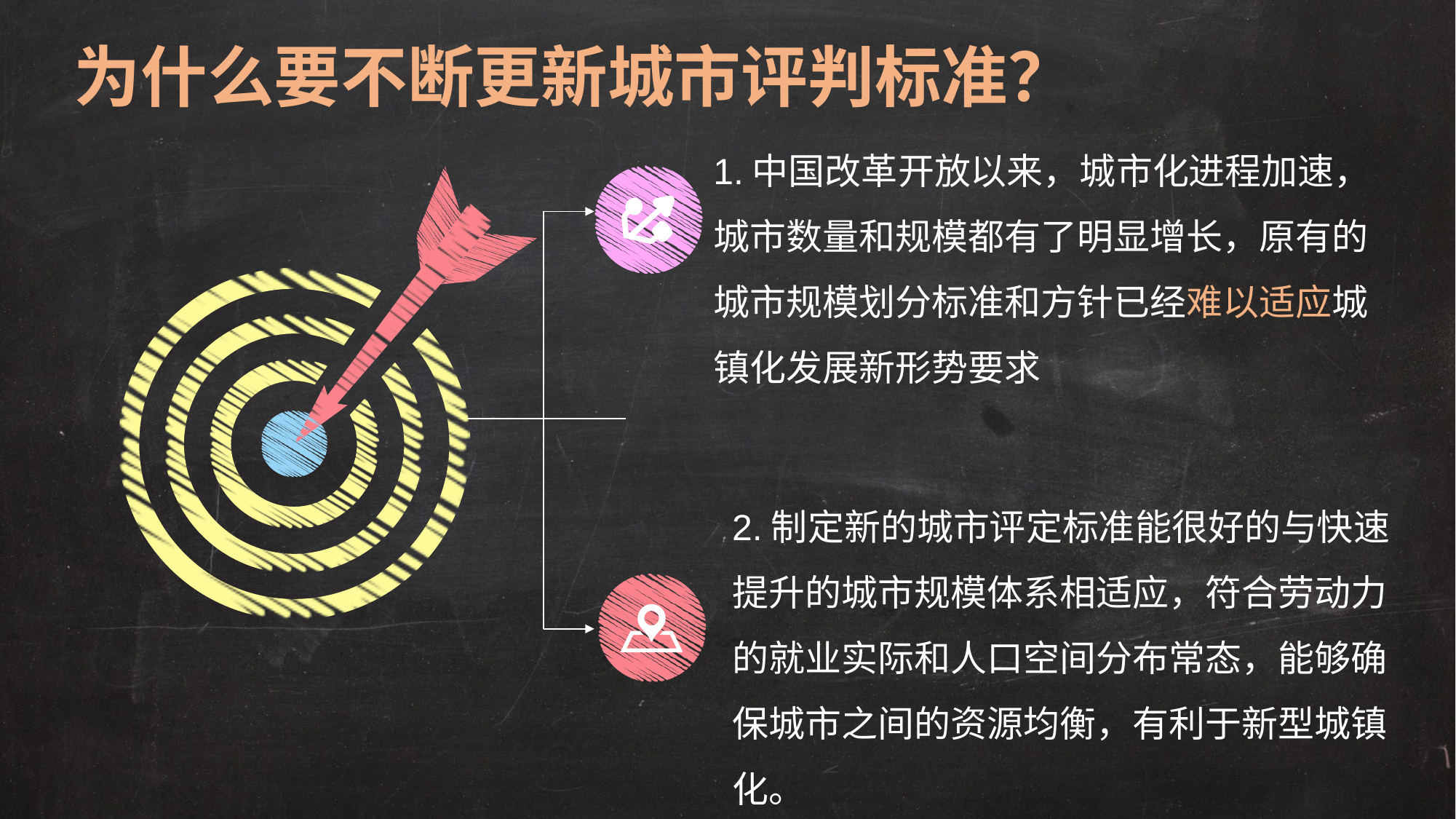

为什么要不断更新城市评判标准？
1.中国改革开放以来，城市化进程加速，城市数量和规模都有了明显增长，原有的城市规模划分标准和方针已经难以适应城镇化发展新形势要求

2.制定新的城市评定标准能很好的与快速提升的城市规模体系相适应，符合劳动力的就业实际和人口空间分布常态，能够确保城市之间的资源均衡，有利于新型城镇化。